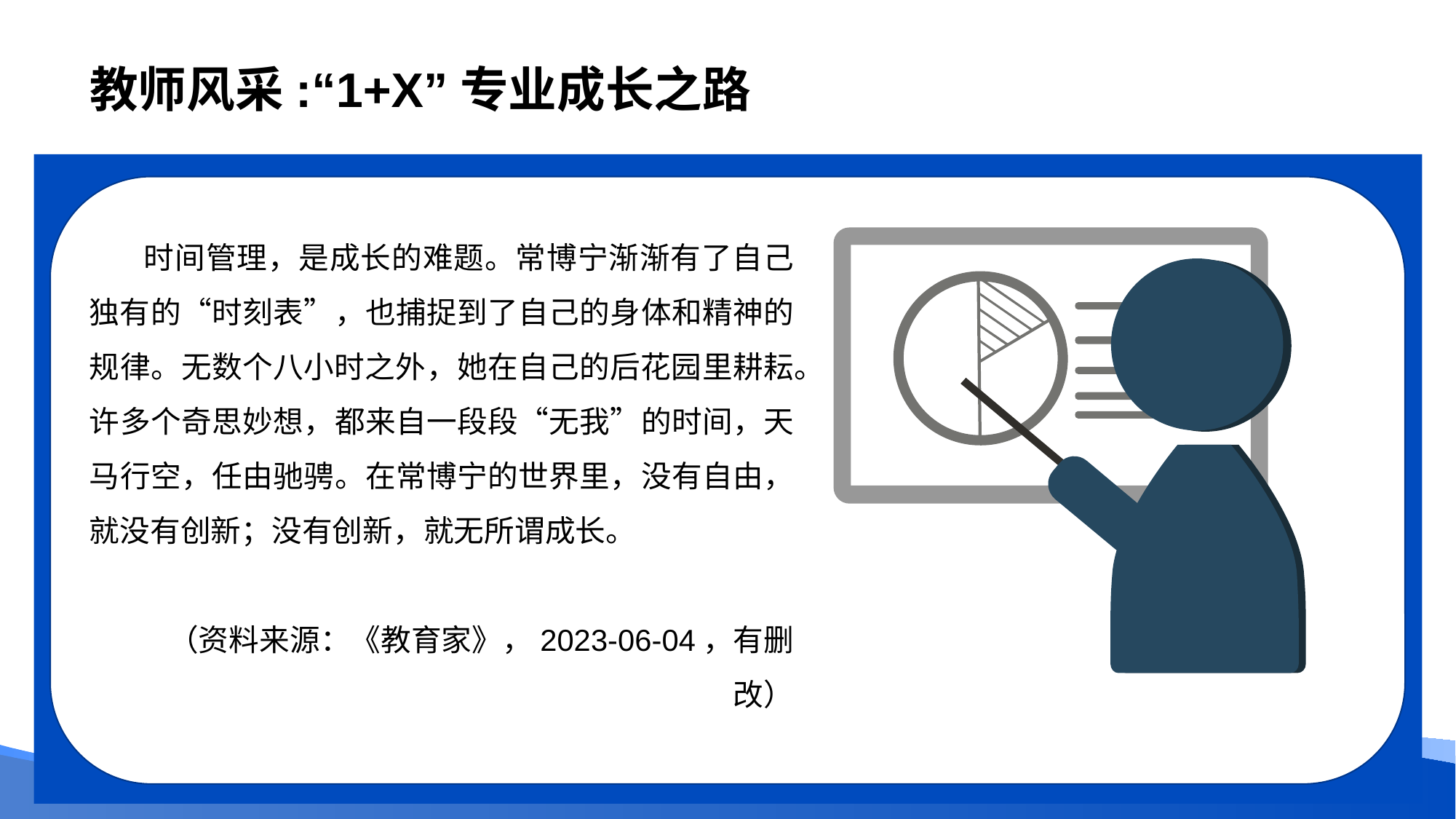

# 教师风采:“1+X”专业成长之路

时间管理，是成长的难题。常博宁渐渐有了自己独有的“时刻表”，也捕捉到了自己的身体和精神的规律。无数个八小时之外，她在自己的后花园里耕耘。许多个奇思妙想，都来自一段段“无我”的时间，天马行空，任由驰骋。在常博宁的世界里，没有自由，就没有创新；没有创新，就无所谓成长。

（资料来源：《教育家》，2023-06-04，有删改）